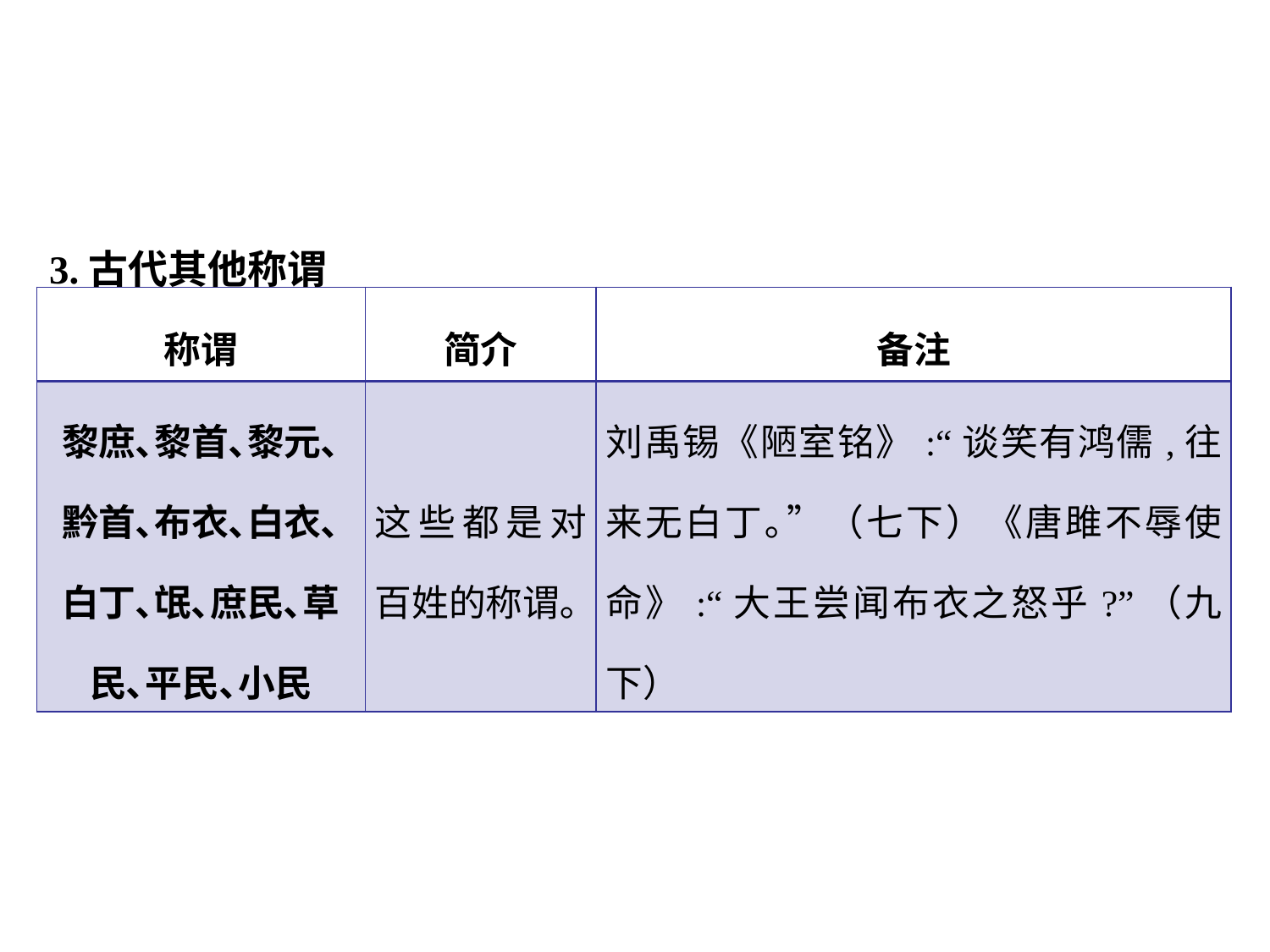

3.古代其他称谓
| 称谓 | 简介 | 备注 |
| --- | --- | --- |
| 黎庶､黎首､黎元､黔首､布衣､白衣､白丁､氓､庶民､草民､平民､小民 | 这些都是对百姓的称谓｡ | 刘禹锡《陋室铭》:“谈笑有鸿儒,往来无白丁｡”（七下）《唐雎不辱使命》:“大王尝闻布衣之怒乎?”（九下） |